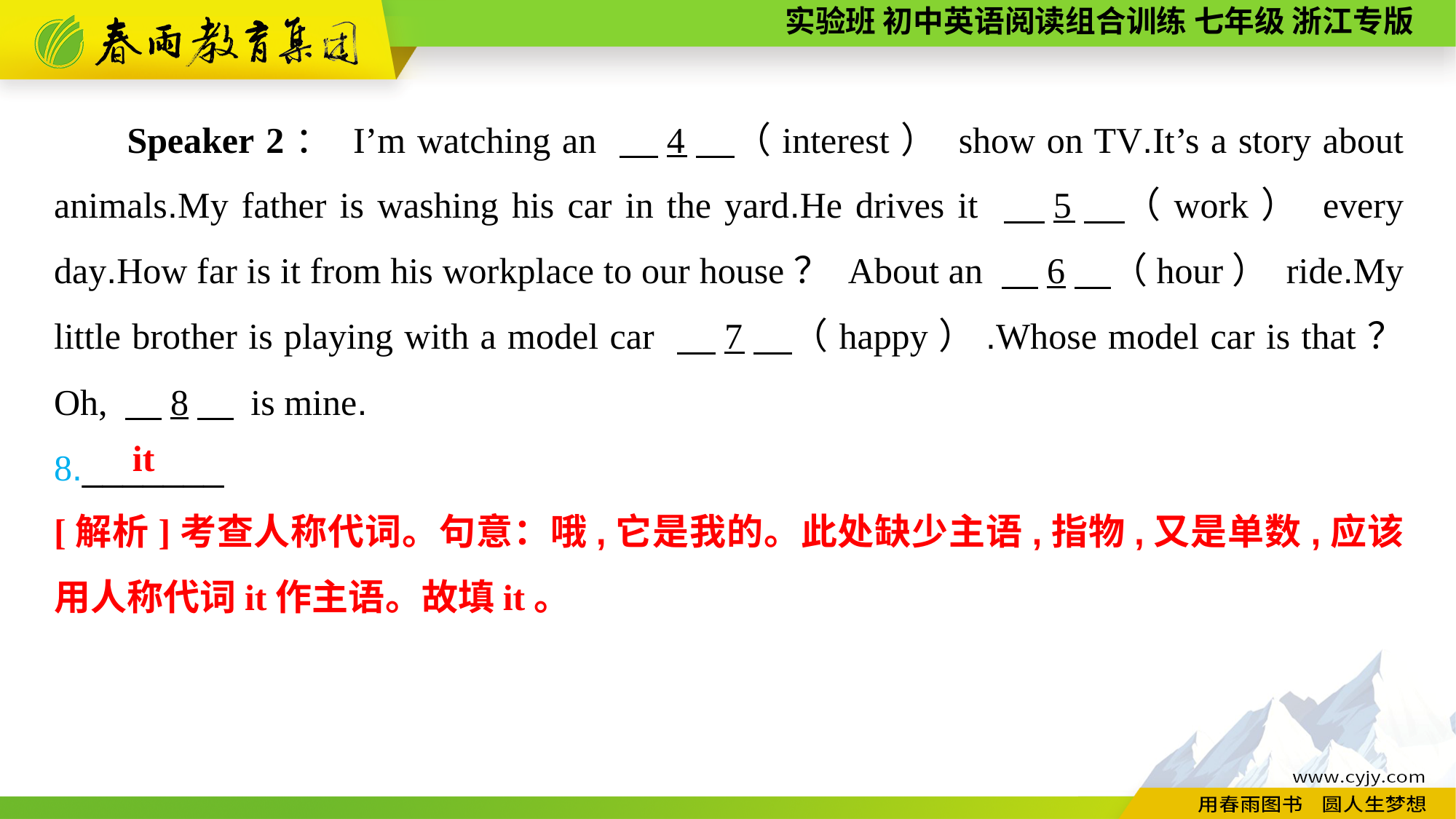

Speaker 2： I’m watching an 　4　（interest） show on TV.It’s a story about animals.My father is washing his car in the yard.He drives it 　5　（work） every day.How far is it from his workplace to our house？ About an 　6　（hour） ride.My little brother is playing with a model car 　7　（happy）.Whose model car is that？ Oh, 　8　 is mine.
8._______
it
[解析]考查人称代词。句意：哦,它是我的。此处缺少主语,指物,又是单数,应该用人称代词it作主语。故填it。